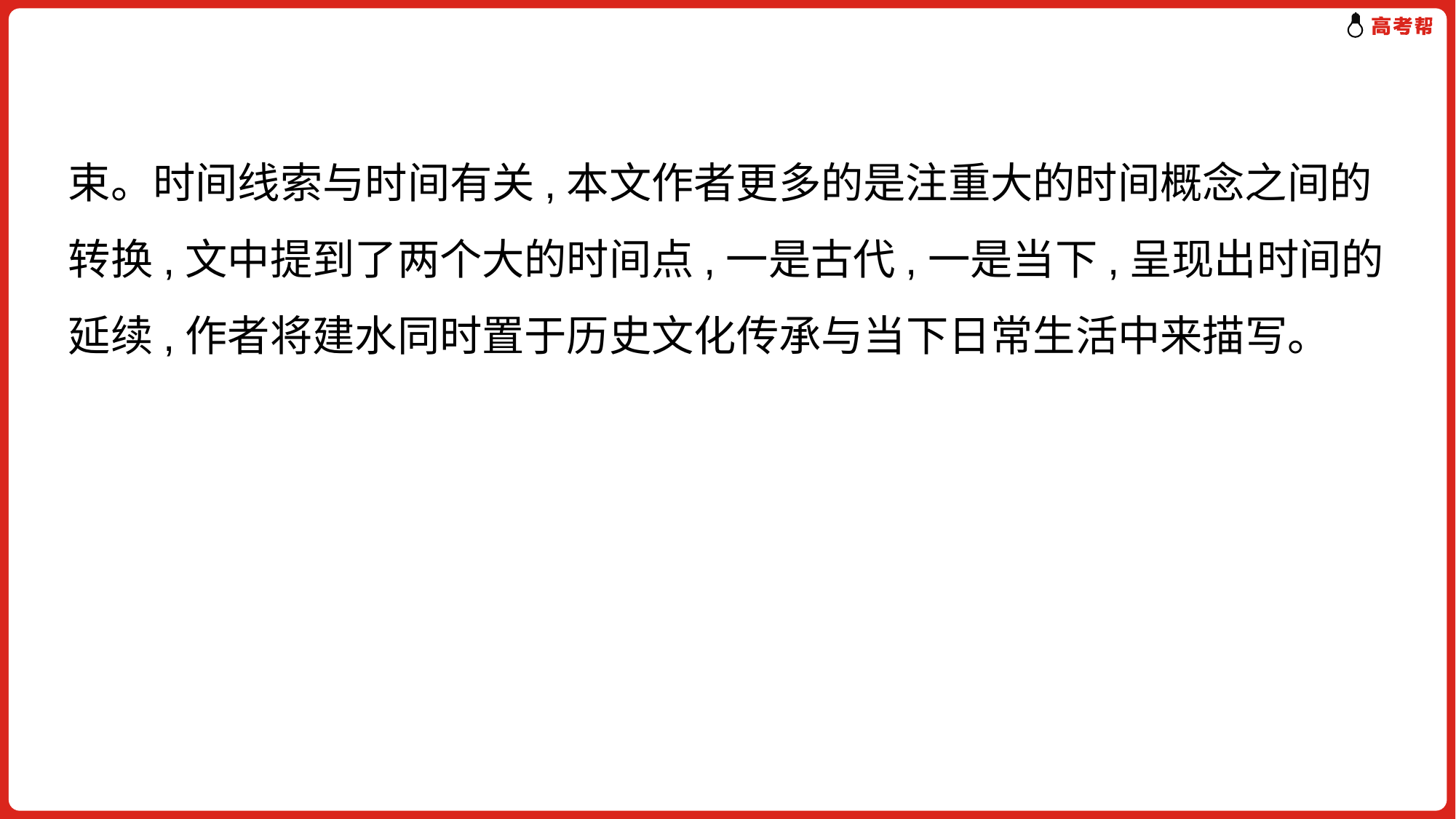

束。时间线索与时间有关,本文作者更多的是注重大的时间概念之间的转换,文中提到了两个大的时间点,一是古代,一是当下,呈现出时间的延续,作者将建水同时置于历史文化传承与当下日常生活中来描写。